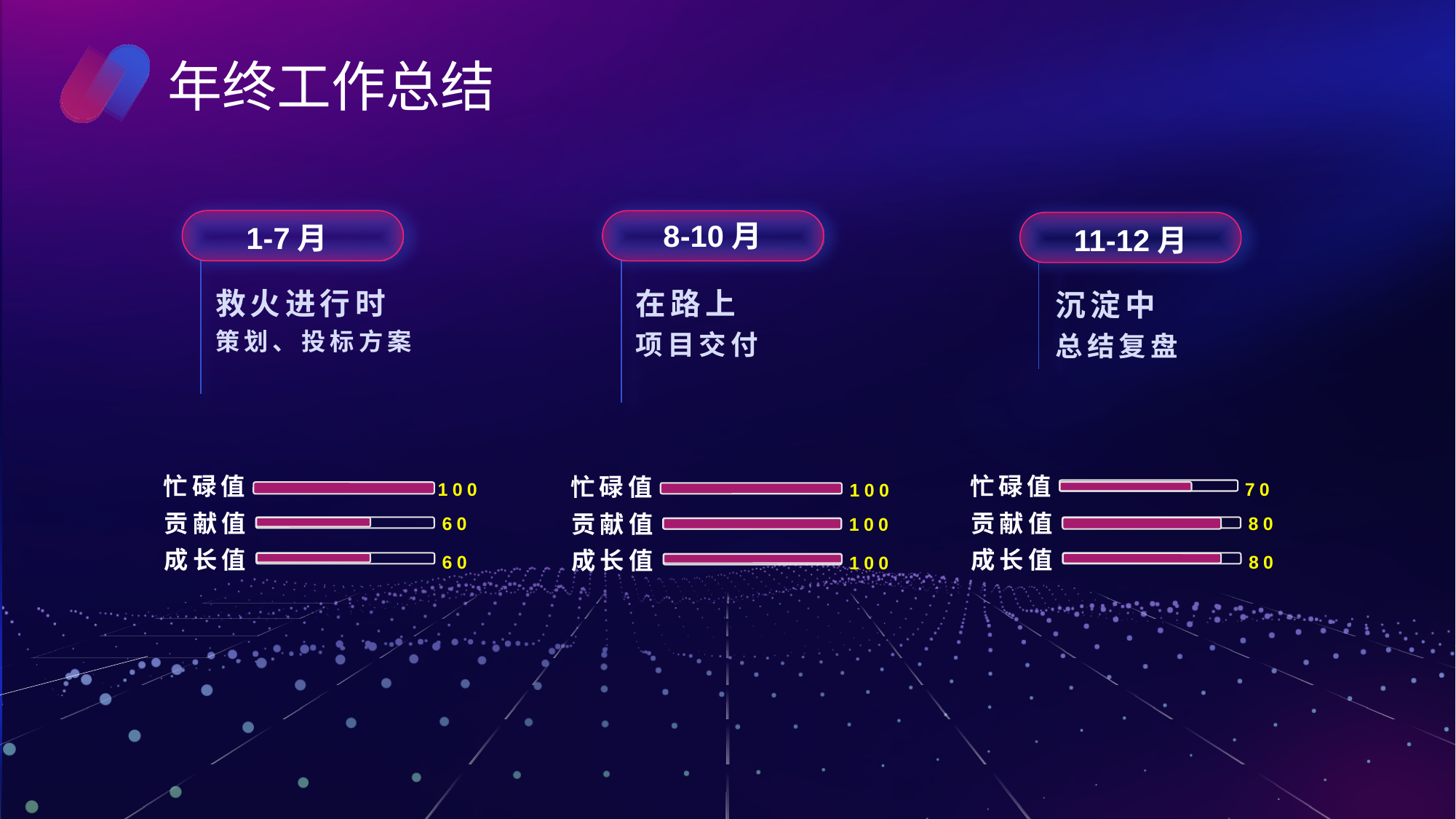

年终工作总结

1-7月

8-10月

11-12月
救火进行时
策划、投标方案
在路上
项目交付
沉淀中
总结复盘

忙碌值
100

60
贡献值

成长值
60

忙碌值
70

80
贡献值

成长值
80

忙碌值
100

100
贡献值

成长值
100